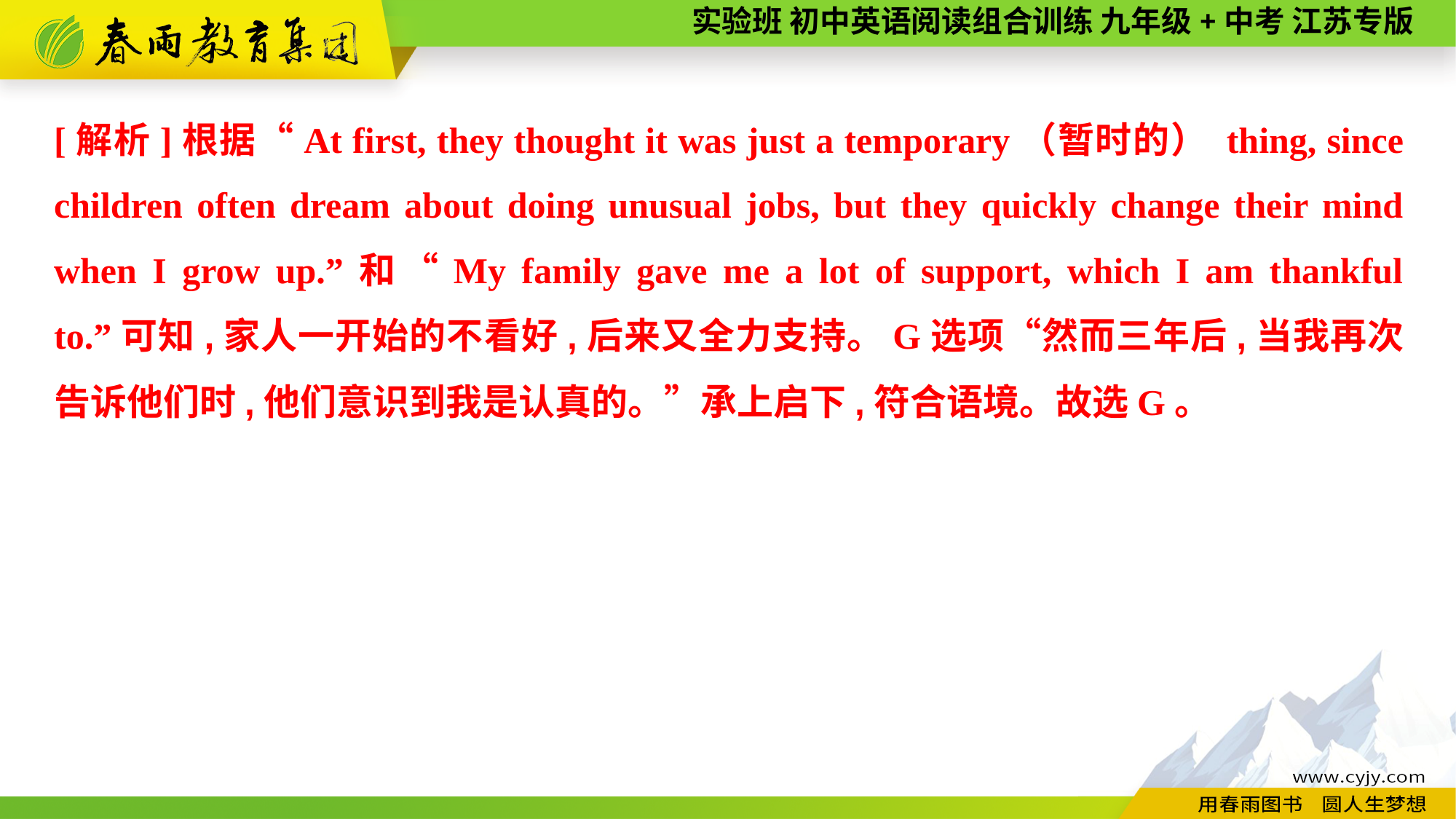

[解析]根据“At first, they thought it was just a temporary（暂时的） thing, since children often dream about doing unusual jobs, but they quickly change their mind when I grow up.”和“My family gave me a lot of support, which I am thankful to.”可知,家人一开始的不看好,后来又全力支持。G选项“然而三年后,当我再次告诉他们时,他们意识到我是认真的。”承上启下,符合语境。故选G。